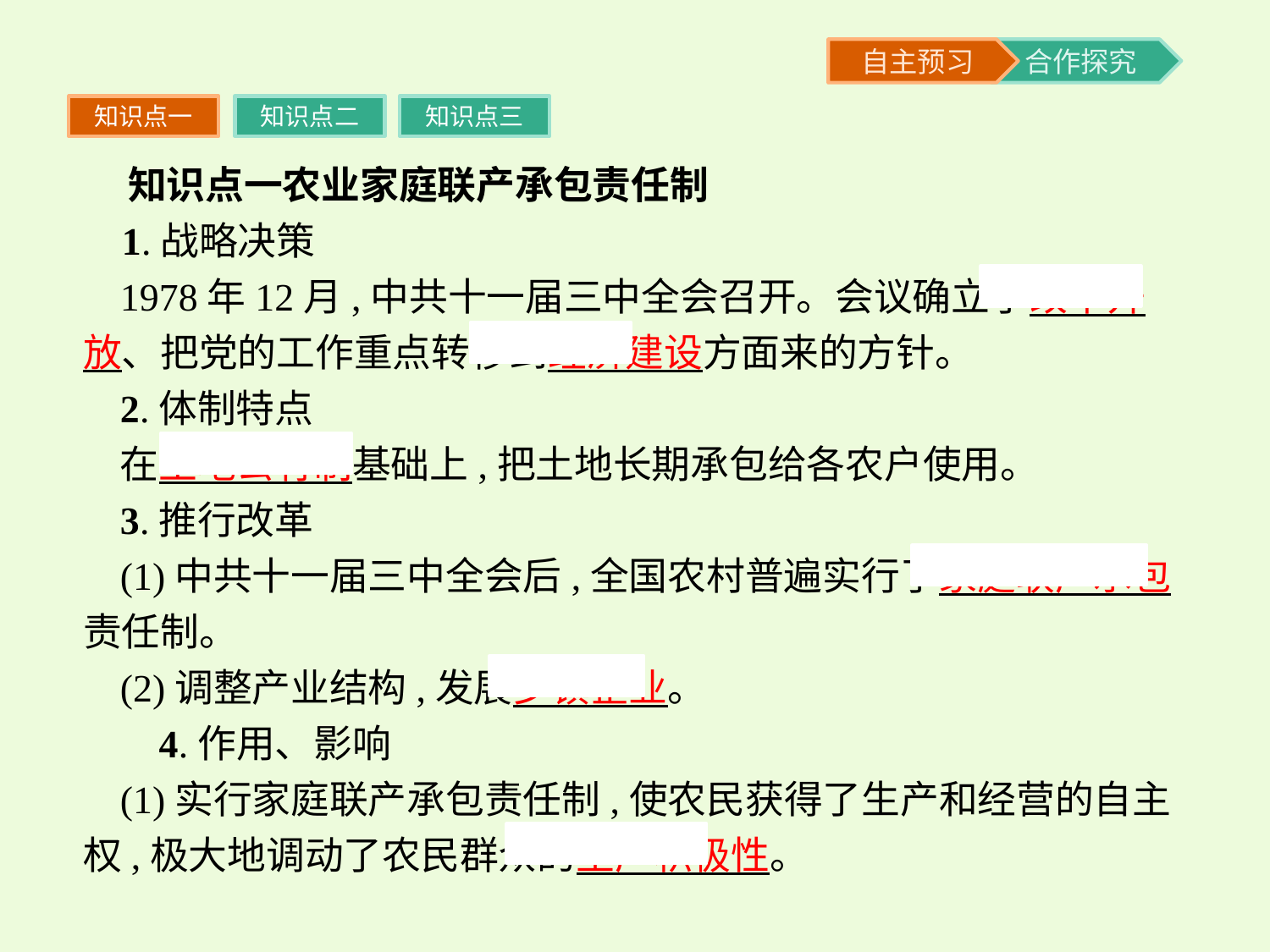

知识点一
知识点二
知识点三
    知识点一农业家庭联产承包责任制
    1.战略决策
1978年12月,中共十一届三中全会召开。会议确立了改革开放、把党的工作重点转移到经济建设方面来的方针。
2.体制特点
在土地公有制基础上,把土地长期承包给各农户使用。
3.推行改革
(1)中共十一届三中全会后,全国农村普遍实行了家庭联产承包责任制。
(2)调整产业结构,发展乡镇企业。
    4.作用、影响
(1)实行家庭联产承包责任制,使农民获得了生产和经营的自主权,极大地调动了农民群众的生产积极性。